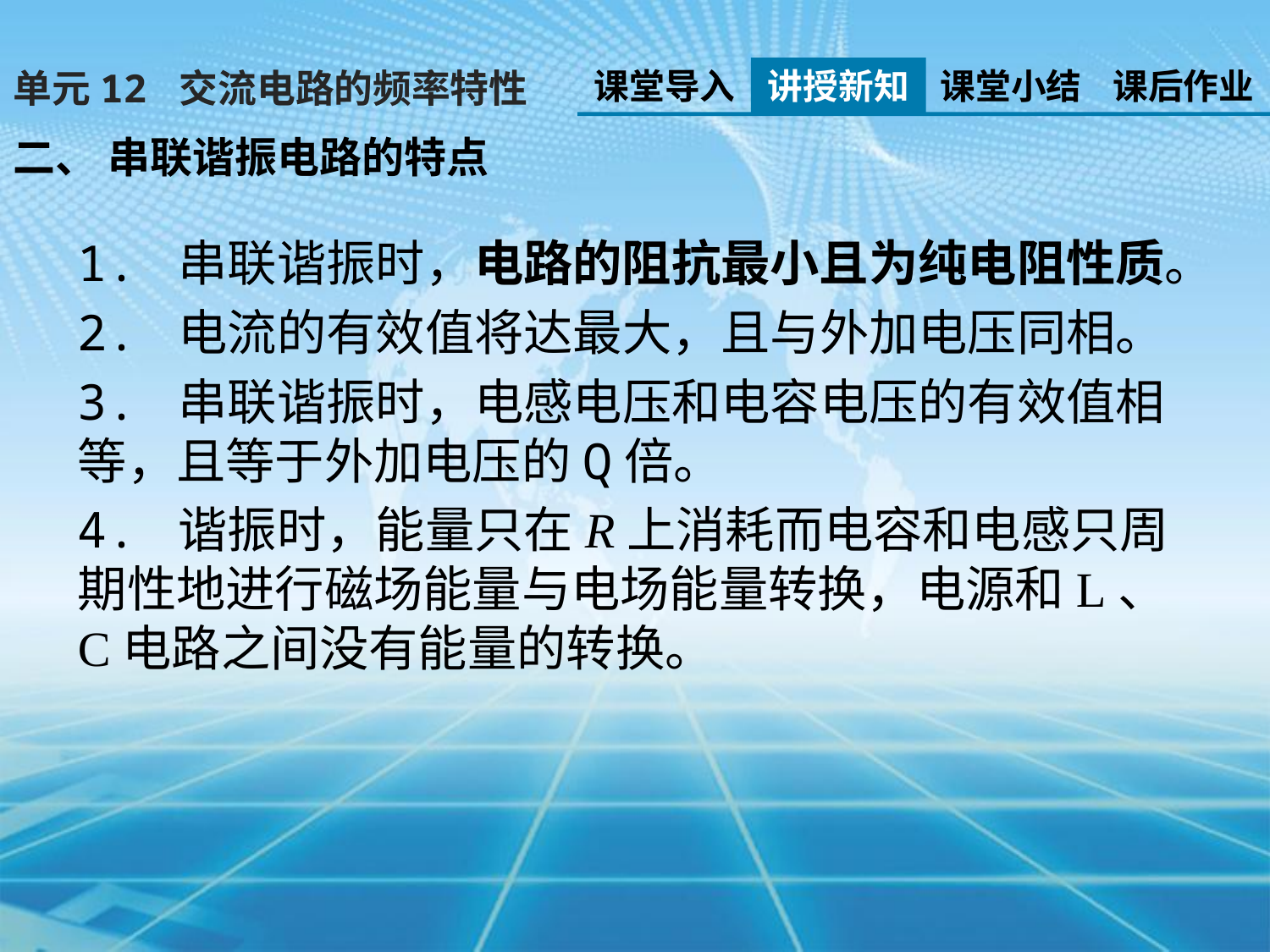

课堂导入
讲授新知
课堂小结
课后作业
单元12 交流电路的频率特性
二、 串联谐振电路的特点
1. 串联谐振时，电路的阻抗最小且为纯电阻性质。
2. 电流的有效值将达最大，且与外加电压同相。
3. 串联谐振时，电感电压和电容电压的有效值相等，且等于外加电压的Q倍。
4. 谐振时，能量只在R上消耗而电容和电感只周期性地进行磁场能量与电场能量转换，电源和L、C电路之间没有能量的转换。